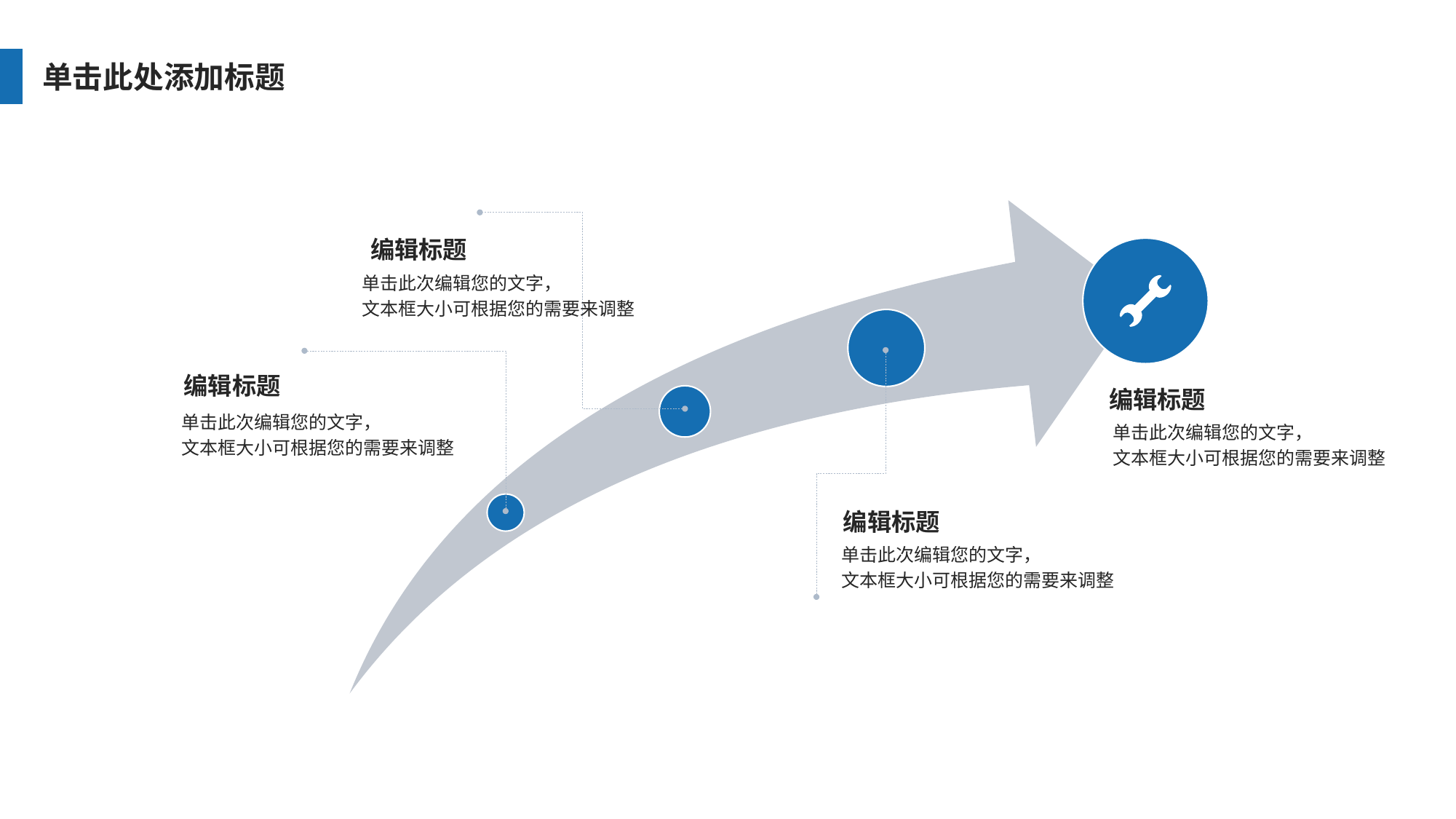

单击此处添加标题

编辑标题
单击此次编辑您的文字，
文本框大小可根据您的需要来调整
编辑标题
单击此次编辑您的文字，
文本框大小可根据您的需要来调整

编辑标题
单击此次编辑您的文字，
文本框大小可根据您的需要来调整
编辑标题
单击此次编辑您的文字，
文本框大小可根据您的需要来调整